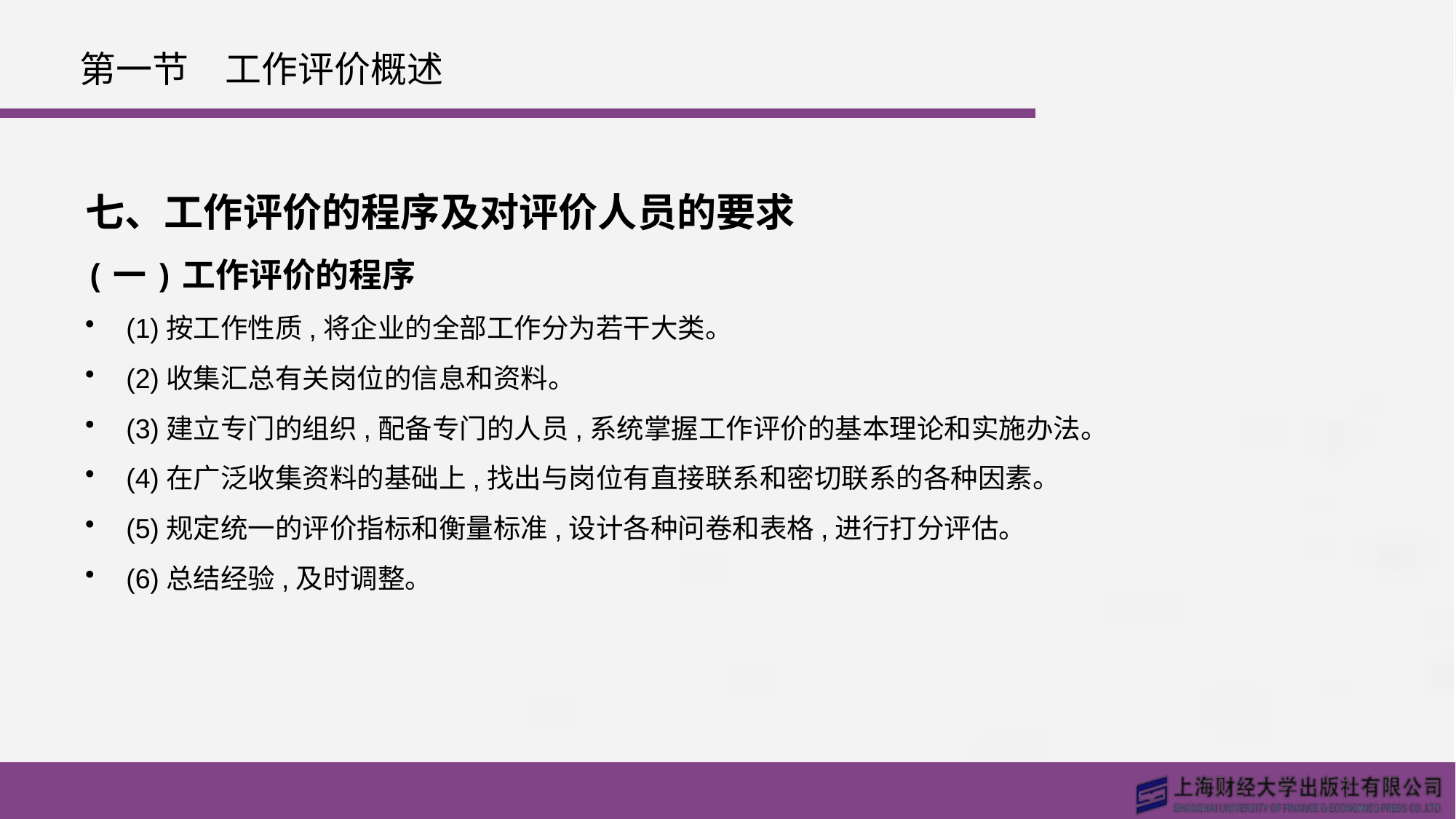

# 第一节　工作评价概述
七、工作评价的程序及对评价人员的要求
(一)工作评价的程序
(1)按工作性质,将企业的全部工作分为若干大类。
(2)收集汇总有关岗位的信息和资料。
(3)建立专门的组织,配备专门的人员,系统掌握工作评价的基本理论和实施办法。
(4)在广泛收集资料的基础上,找出与岗位有直接联系和密切联系的各种因素。
(5)规定统一的评价指标和衡量标准,设计各种问卷和表格,进行打分评估。
(6)总结经验,及时调整。